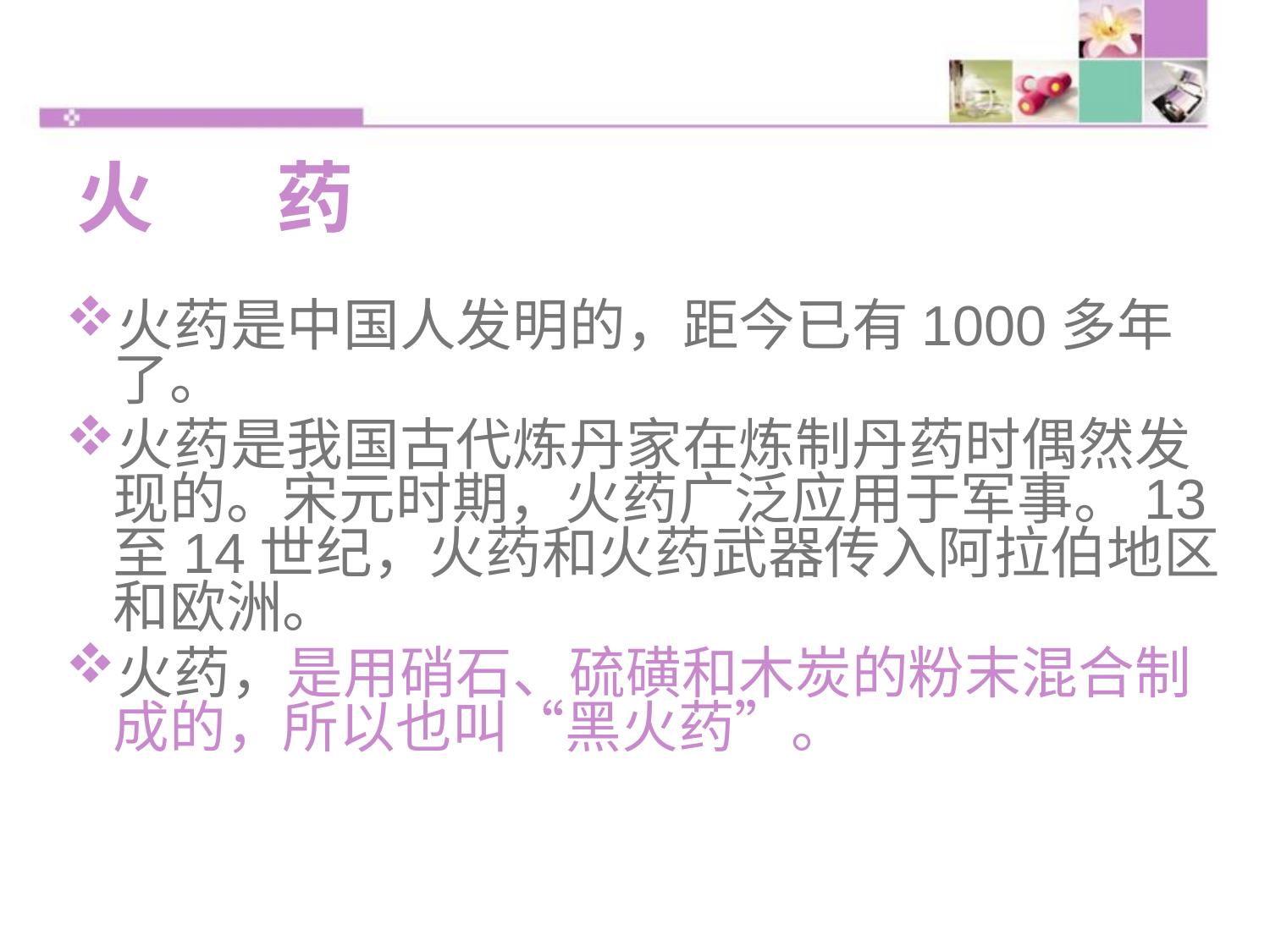

# 火       药
火药是中国人发明的，距今已有1000多年了。
火药是我国古代炼丹家在炼制丹药时偶然发现的。宋元时期，火药广泛应用于军事。13至14世纪，火药和火药武器传入阿拉伯地区和欧洲。
火药，是用硝石、硫磺和木炭的粉末混合制成的，所以也叫“黑火药”。